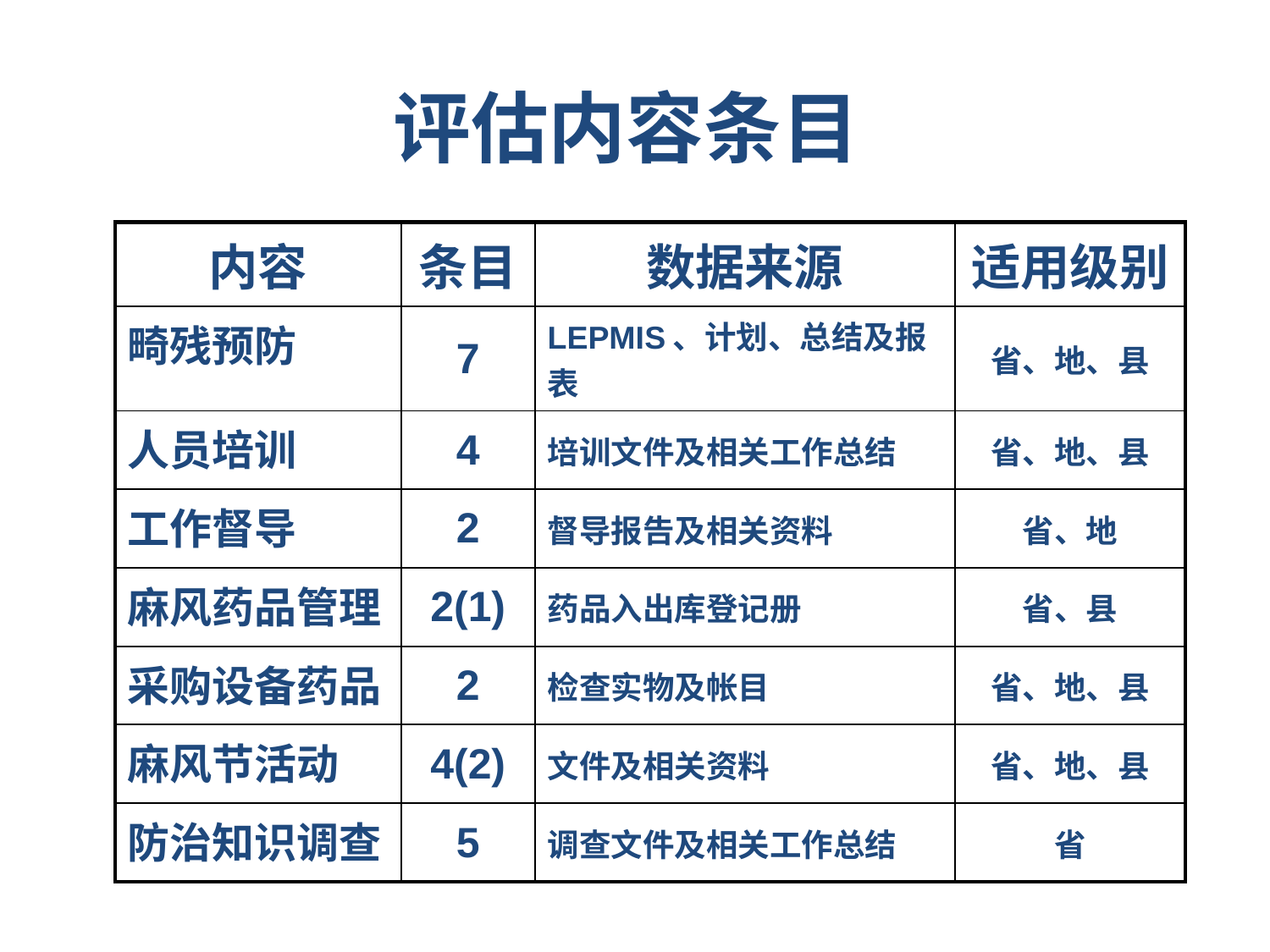

# 评估内容条目
| 内容 | 条目 | 数据来源 | 适用级别 |
| --- | --- | --- | --- |
| 畸残预防 | 7 | LEPMIS、计划、总结及报表 | 省、地、县 |
| 人员培训 | 4 | 培训文件及相关工作总结 | 省、地、县 |
| 工作督导 | 2 | 督导报告及相关资料 | 省、地 |
| 麻风药品管理 | 2(1) | 药品入出库登记册 | 省、县 |
| 采购设备药品 | 2 | 检查实物及帐目 | 省、地、县 |
| 麻风节活动 | 4(2) | 文件及相关资料 | 省、地、县 |
| 防治知识调查 | 5 | 调查文件及相关工作总结 | 省 |